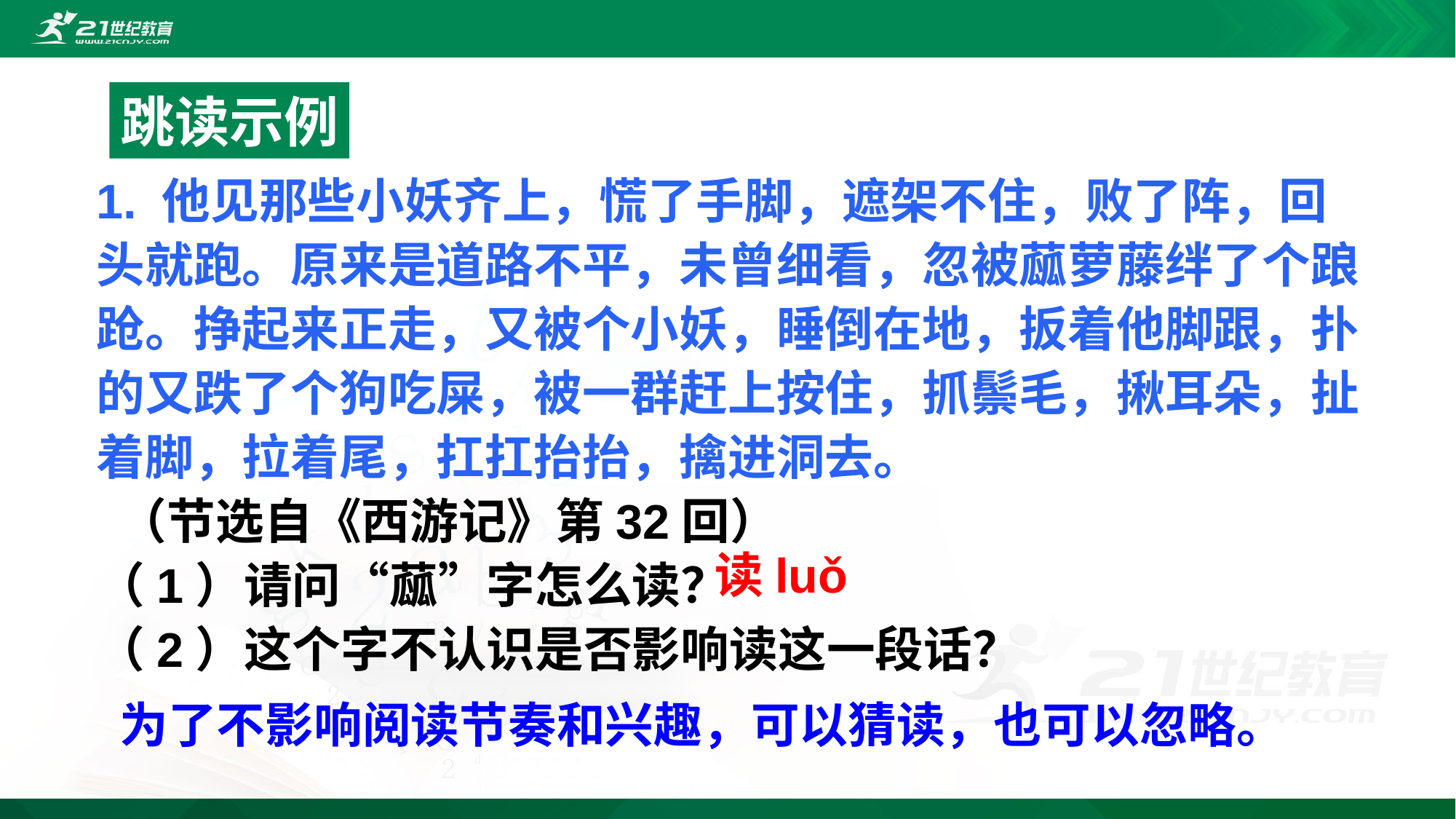

跳读示例
1. 他见那些小妖齐上，慌了手脚，遮架不住，败了阵，回头就跑。原来是道路不平，未曾细看，忽被蓏萝藤绊了个踉跄。挣起来正走，又被个小妖，睡倒在地，扳着他脚跟，扑的又跌了个狗吃屎，被一群赶上按住，抓鬃毛，揪耳朵，扯着脚，拉着尾，扛扛抬抬，擒进洞去。　　　                              （节选自《西游记》第32回）
（1）请问“蓏”字怎么读？
（2）这个字不认识是否影响读这一段话？

读luǒ
为了不影响阅读节奏和兴趣，可以猜读，也可以忽略。